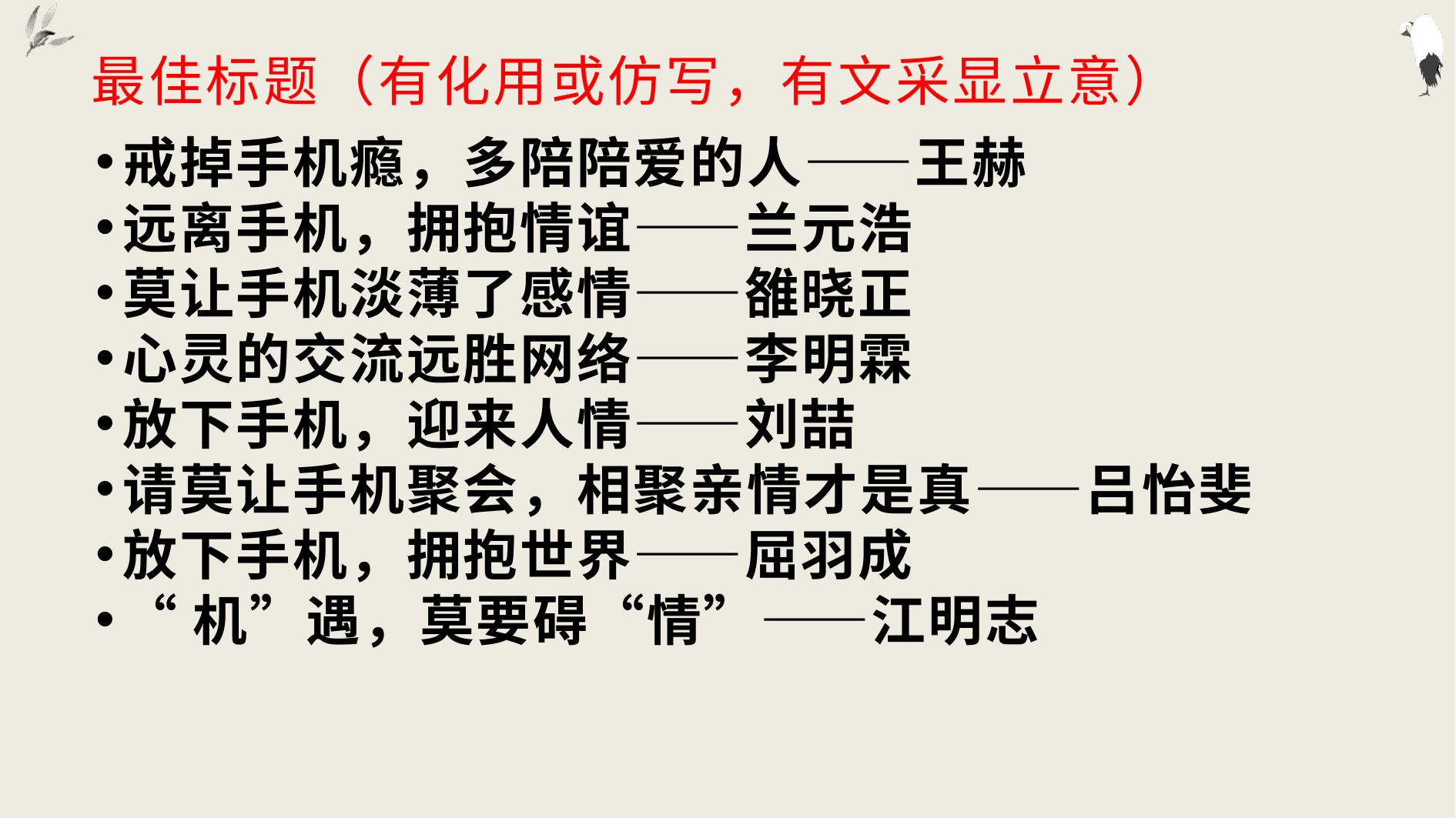

# 最佳标题（有化用或仿写，有文采显立意）
戒掉手机瘾，多陪陪爱的人——王赫
远离手机，拥抱情谊——兰元浩
莫让手机淡薄了感情——雒晓正
心灵的交流远胜网络——李明霖
放下手机，迎来人情——刘喆
请莫让手机聚会，相聚亲情才是真——吕怡斐
放下手机，拥抱世界——屈羽成
“机”遇，莫要碍“情”——江明志